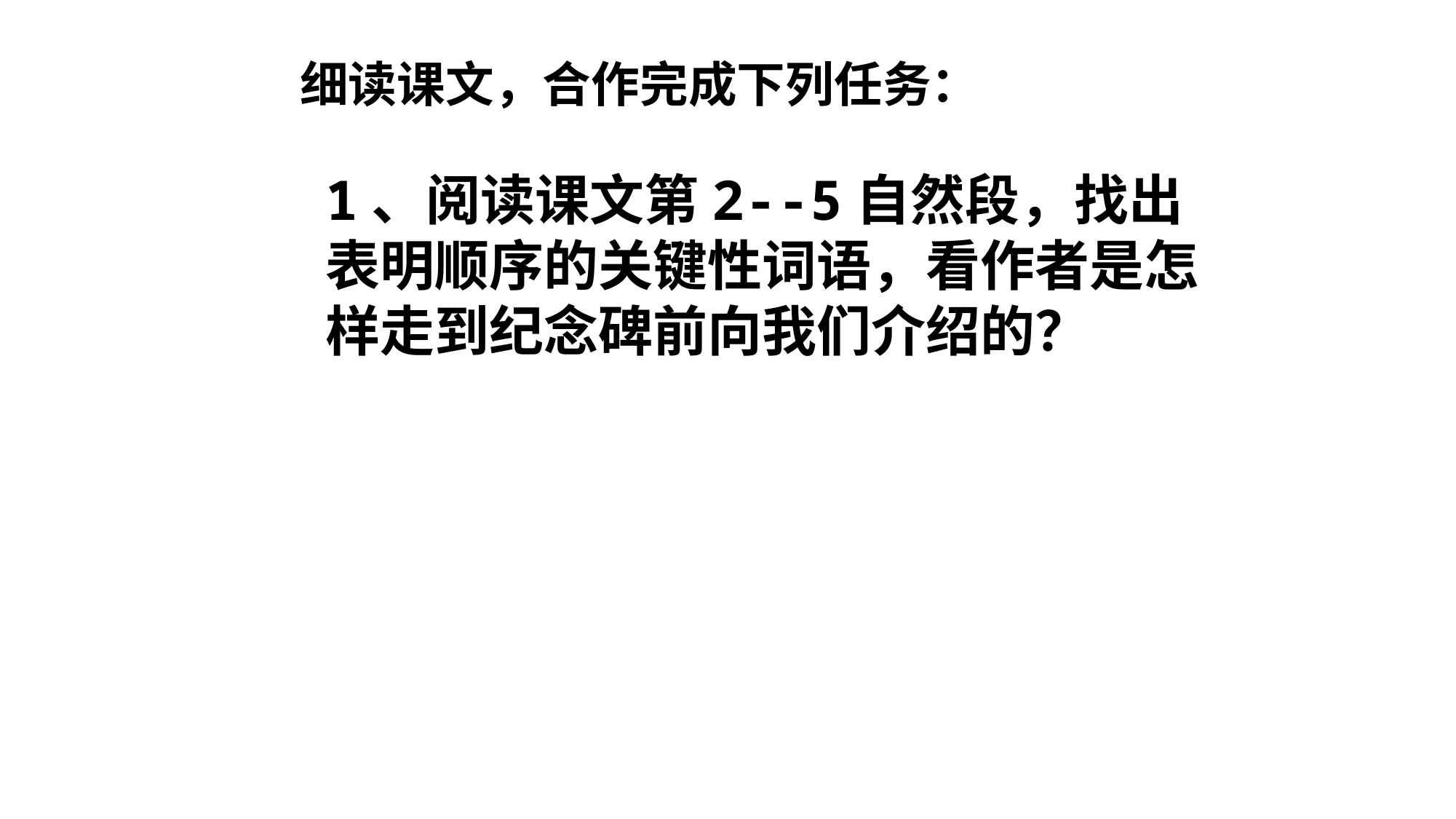

细读课文，合作完成下列任务：
1、阅读课文第2--5自然段，找出表明顺序的关键性词语，看作者是怎样走到纪念碑前向我们介绍的？